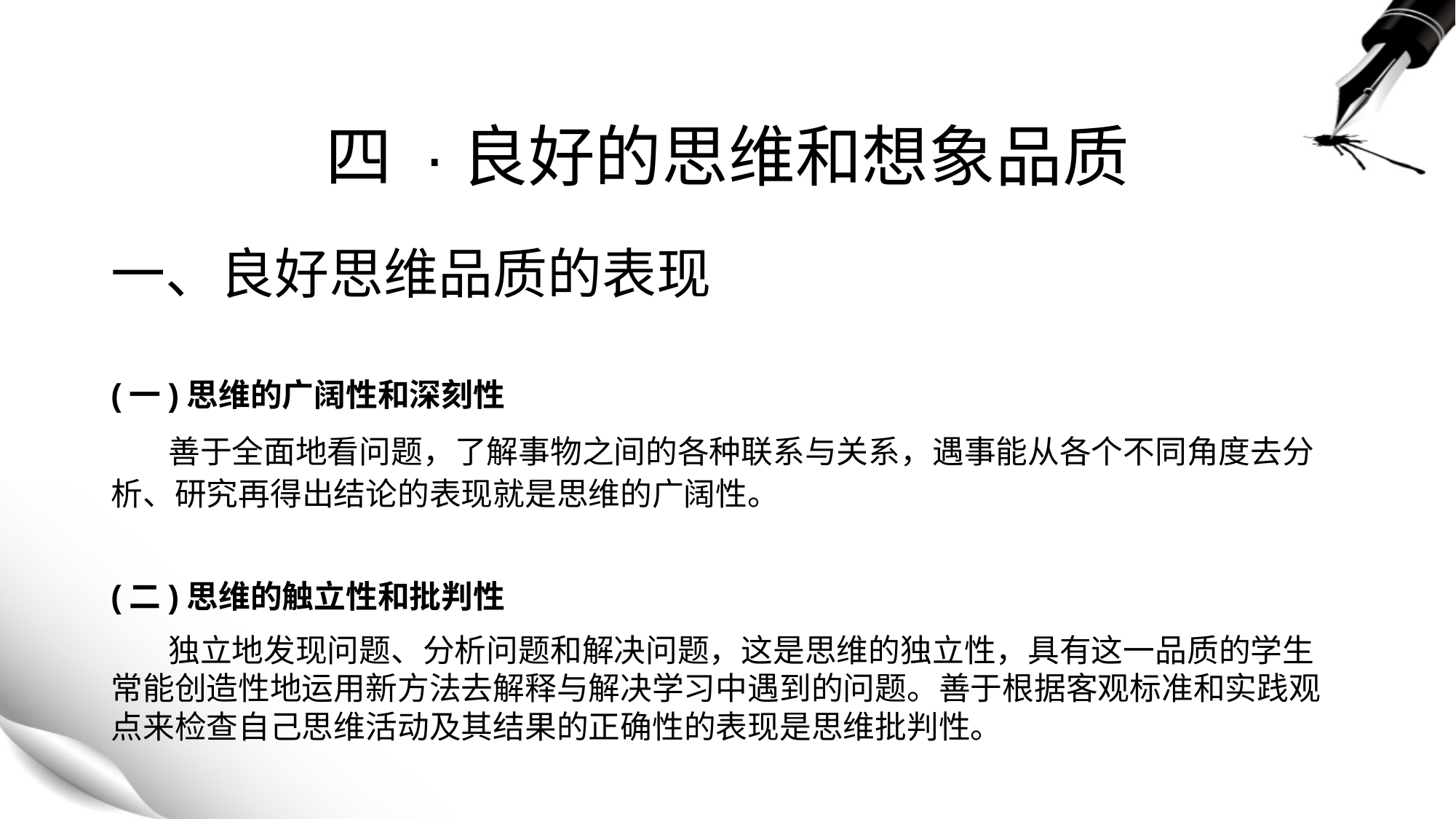

# 四 ·良好的思维和想象品质
一、良好思维品质的表现

(一)思维的广阔性和深刻性
       善于全面地看问题，了解事物之间的各种联系与关系，遇事能从各个不同角度去分析、研究再得出结论的表现就是思维的广阔性。

(二)思维的触立性和批判性
       独立地发现问题、分析问题和解决问题，这是思维的独立性，具有这一品质的学生常能创造性地运用新方法去解释与解决学习中遇到的问题。善于根据客观标准和实践观点来检查自己思维活动及其结果的正确性的表现是思维批判性。